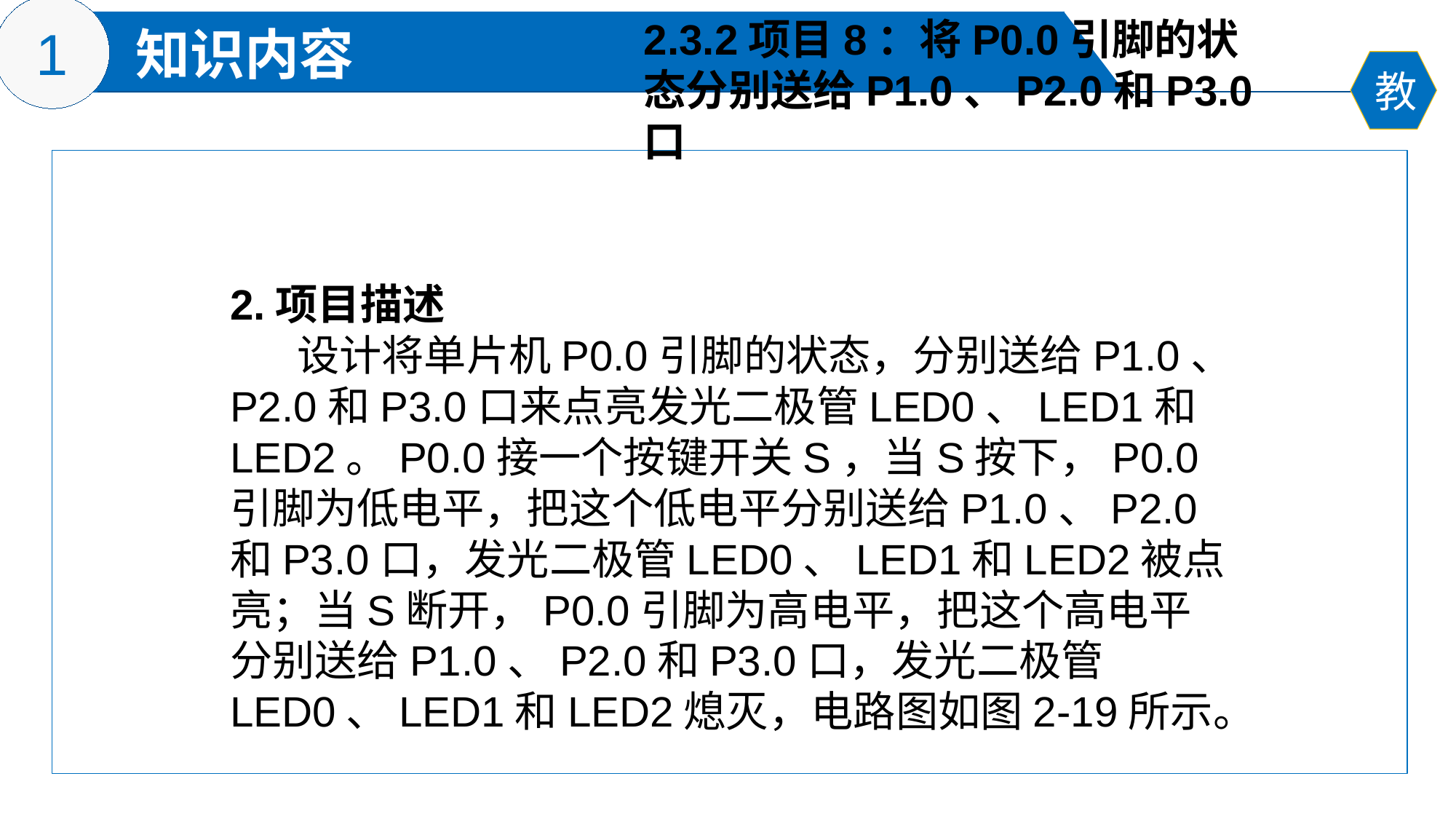

2.3.2项目8：将P0.0引脚的状态分别送给P1.0、P2.0和P3.0口
2.项目描述
      设计将单片机P0.0引脚的状态，分别送给P1.0、P2.0和P3.0口来点亮发光二极管LED0、LED1和LED2。P0.0接一个按键开关S，当S按下，P0.0引脚为低电平，把这个低电平分别送给P1.0、P2.0和P3.0口，发光二极管LED0、LED1和LED2被点亮；当S断开，P0.0引脚为高电平，把这个高电平分别送给P1.0、P2.0和P3.0口，发光二极管LED0、LED1和LED2熄灭，电路图如图2-19所示。